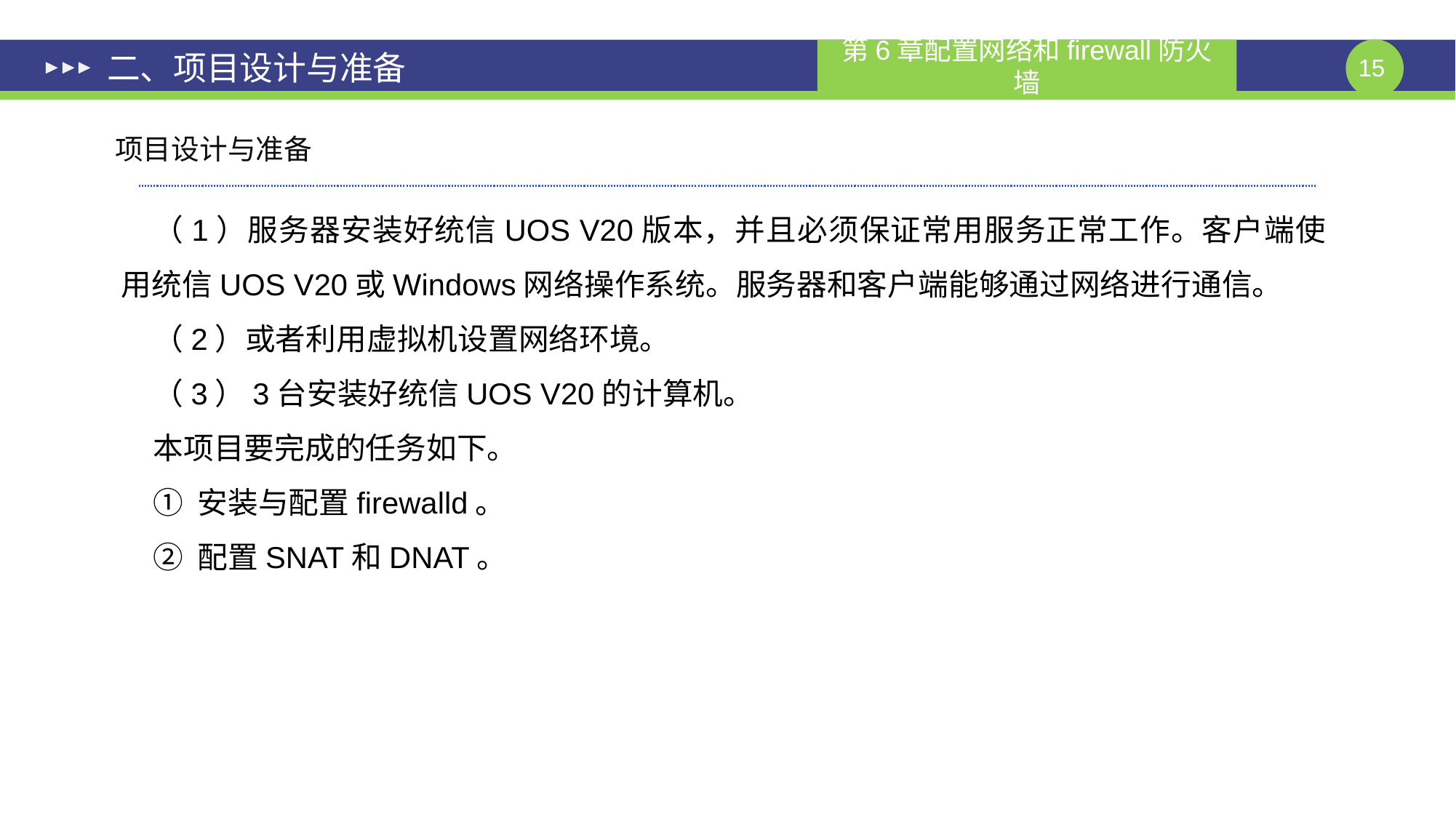

# 二、项目设计与准备
项目设计与准备

（1）服务器安装好统信UOS V20版本，并且必须保证常用服务正常工作。客户端使用统信UOS V20或Windows网络操作系统。服务器和客户端能够通过网络进行通信。
（2）或者利用虚拟机设置网络环境。
（3）3台安装好统信UOS V20的计算机。
本项目要完成的任务如下。
① 安装与配置firewalld。
② 配置SNAT和DNAT。